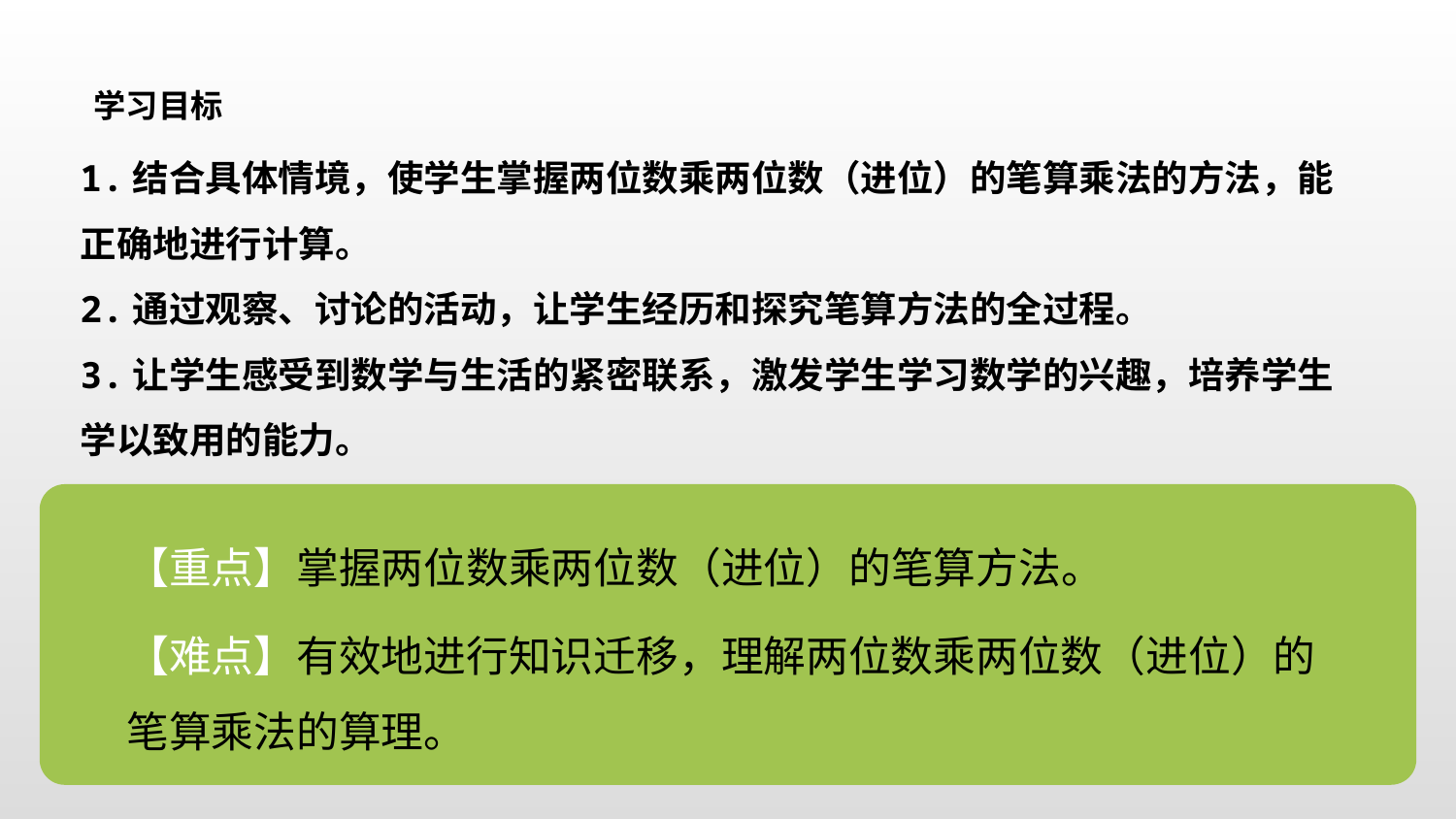

学习目标
1.结合具体情境，使学生掌握两位数乘两位数（进位）的笔算乘法的方法，能正确地进行计算。
2.通过观察、讨论的活动，让学生经历和探究笔算方法的全过程。
3.让学生感受到数学与生活的紧密联系，激发学生学习数学的兴趣，培养学生学以致用的能力。

【重点】掌握两位数乘两位数（进位）的笔算方法。
【难点】有效地进行知识迁移，理解两位数乘两位数（进位）的笔算乘法的算理。